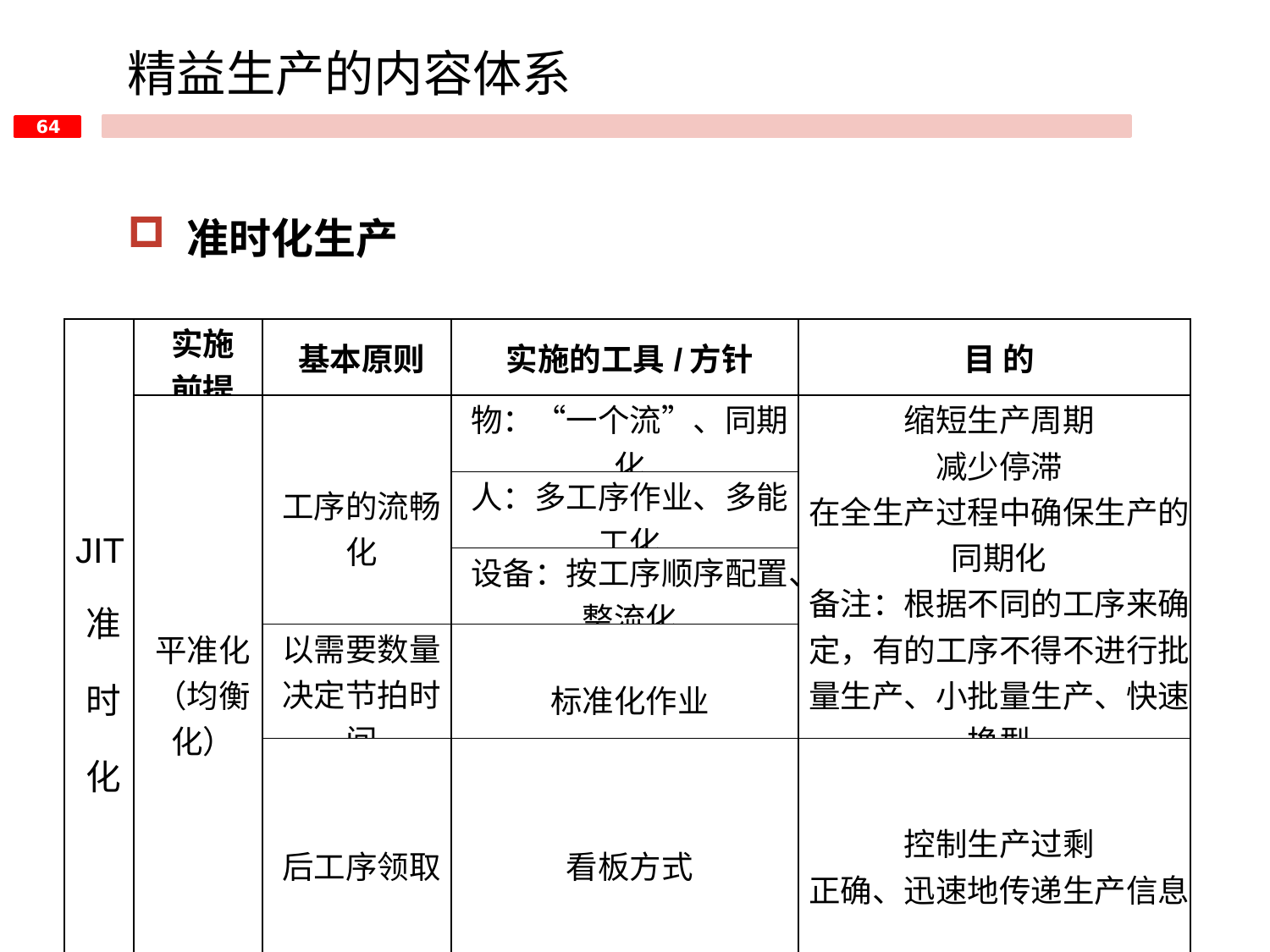

精益生产的内容体系
64
 准时化生产
| JIT准时化 | 实施 前提 | 基本原则 | 实施的工具/方针 | 目 的 |
| --- | --- | --- | --- | --- |
|  | 平准化 （均衡化） | 工序的流畅化 | 物：“一个流”、同期化 | 缩短生产周期 减少停滞 在全生产过程中确保生产的同期化 备注：根据不同的工序来确定，有的工序不得不进行批量生产、小批量生产、快速换型 |
|  |  |  | 人：多工序作业、多能工化 |  |
|  |  |  | 设备：按工序顺序配置、整流化 |  |
|  |  | 以需要数量决定节拍时间 | 标准化作业 |  |
|  |  | 后工序领取 | 看板方式 | 控制生产过剩 正确、迅速地传递生产信息 |